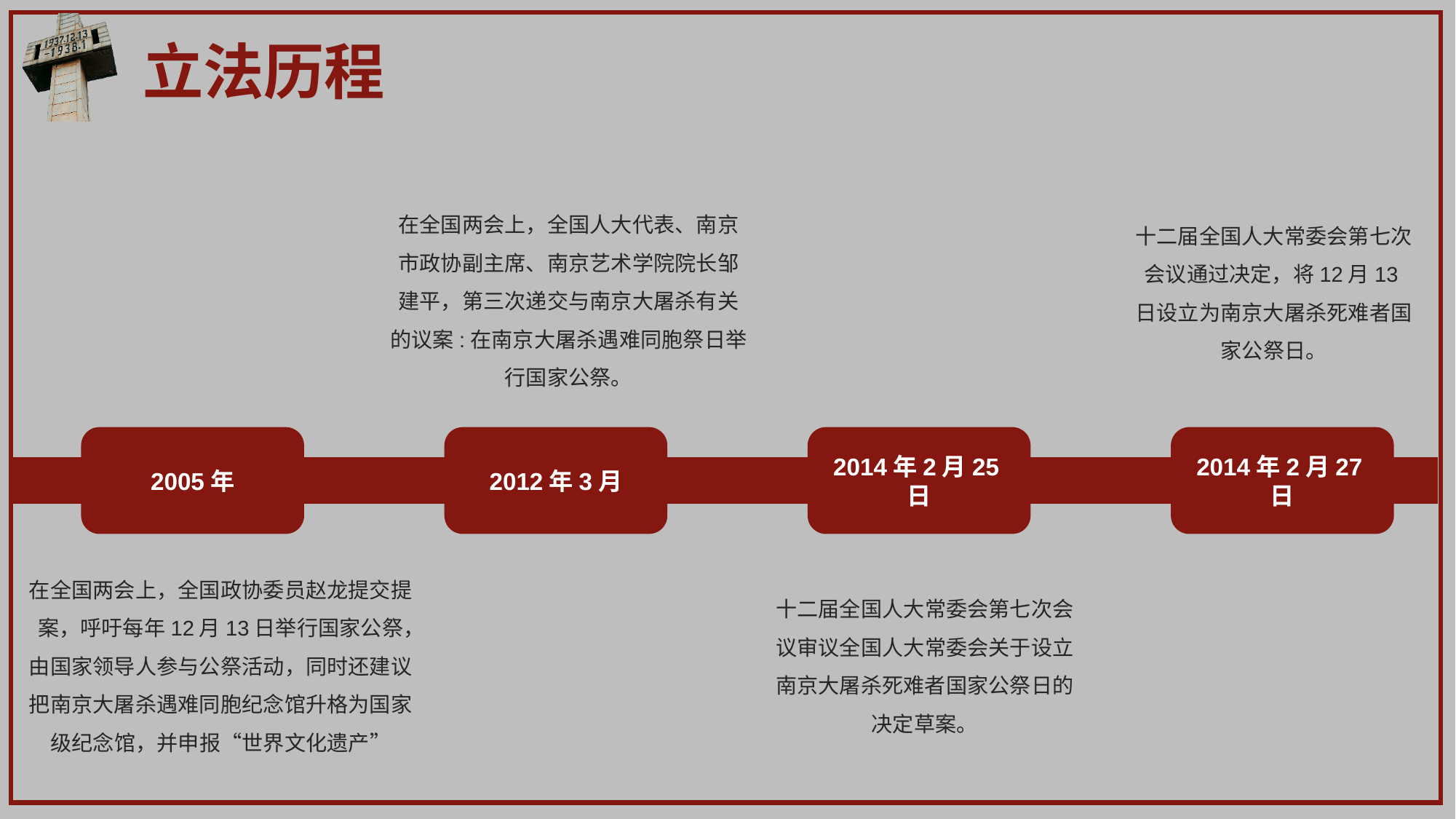

立法历程
在全国两会上，全国人大代表、南京市政协副主席、南京艺术学院院长邹建平，第三次递交与南京大屠杀有关的议案:在南京大屠杀遇难同胞祭日举行国家公祭。
十二届全国人大常委会第七次会议通过决定，将12月13日设立为南京大屠杀死难者国家公祭日。
2005年
2012年3月
2014年2月25日
2014年2月27日

在全国两会上，全国政协委员赵龙提交提案，呼吁每年12月13日举行国家公祭，由国家领导人参与公祭活动，同时还建议把南京大屠杀遇难同胞纪念馆升格为国家级纪念馆，并申报“世界文化遗产”
十二届全国人大常委会第七次会议审议全国人大常委会关于设立南京大屠杀死难者国家公祭日的决定草案。